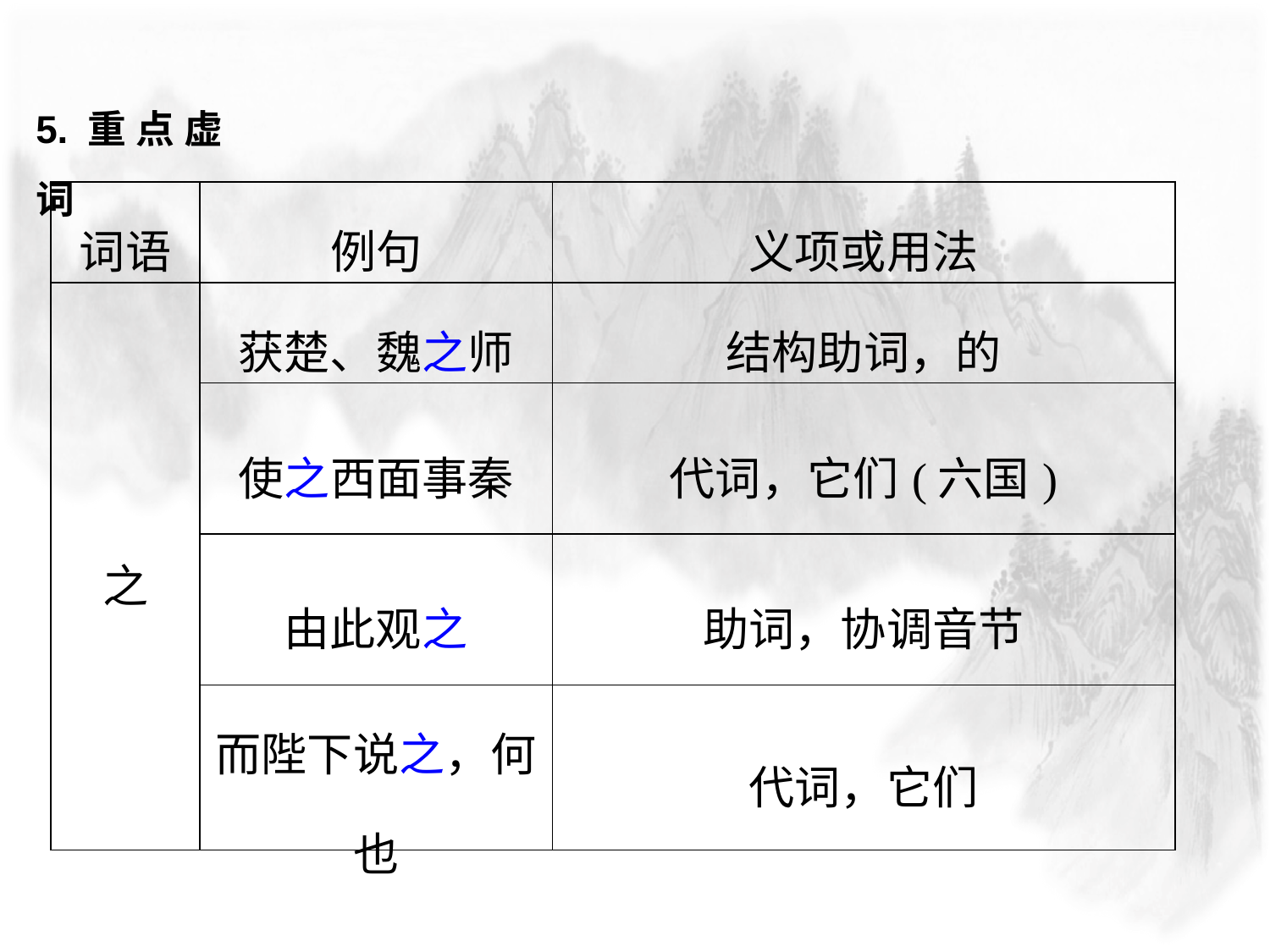

5.重点虚词
| 词语 | 例句 | 义项或用法 |
| --- | --- | --- |
| 之 | 获楚、魏之师 | 结构助词，的 |
|  | 使之西面事秦 | 代词，它们(六国) |
|  | 由此观之 | 助词，协调音节 |
|  | 而陛下说之，何也 | 代词，它们 |